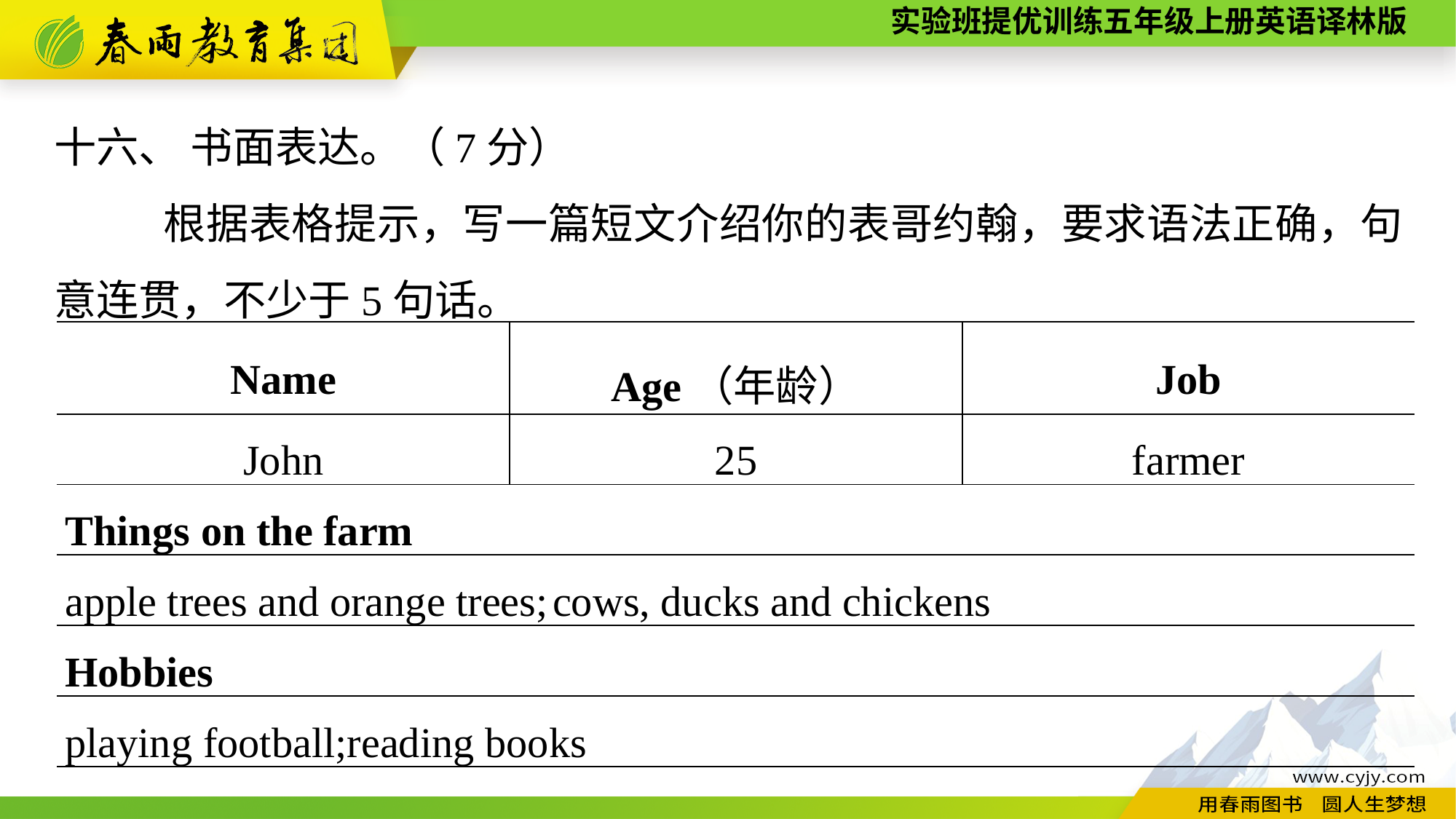

十六、 书面表达。（7分）
	根据表格提示，写一篇短文介绍你的表哥约翰，要求语法正确，句意连贯，不少于5句话。
| Name | Age（年龄） | Job |
| --- | --- | --- |
| John | 25 | farmer |
| Things on the farm |  |  |
| apple trees and orange trees; cows, ducks and chickens |  |  |
| Hobbies |  |  |
| playing football;reading books |  |  |